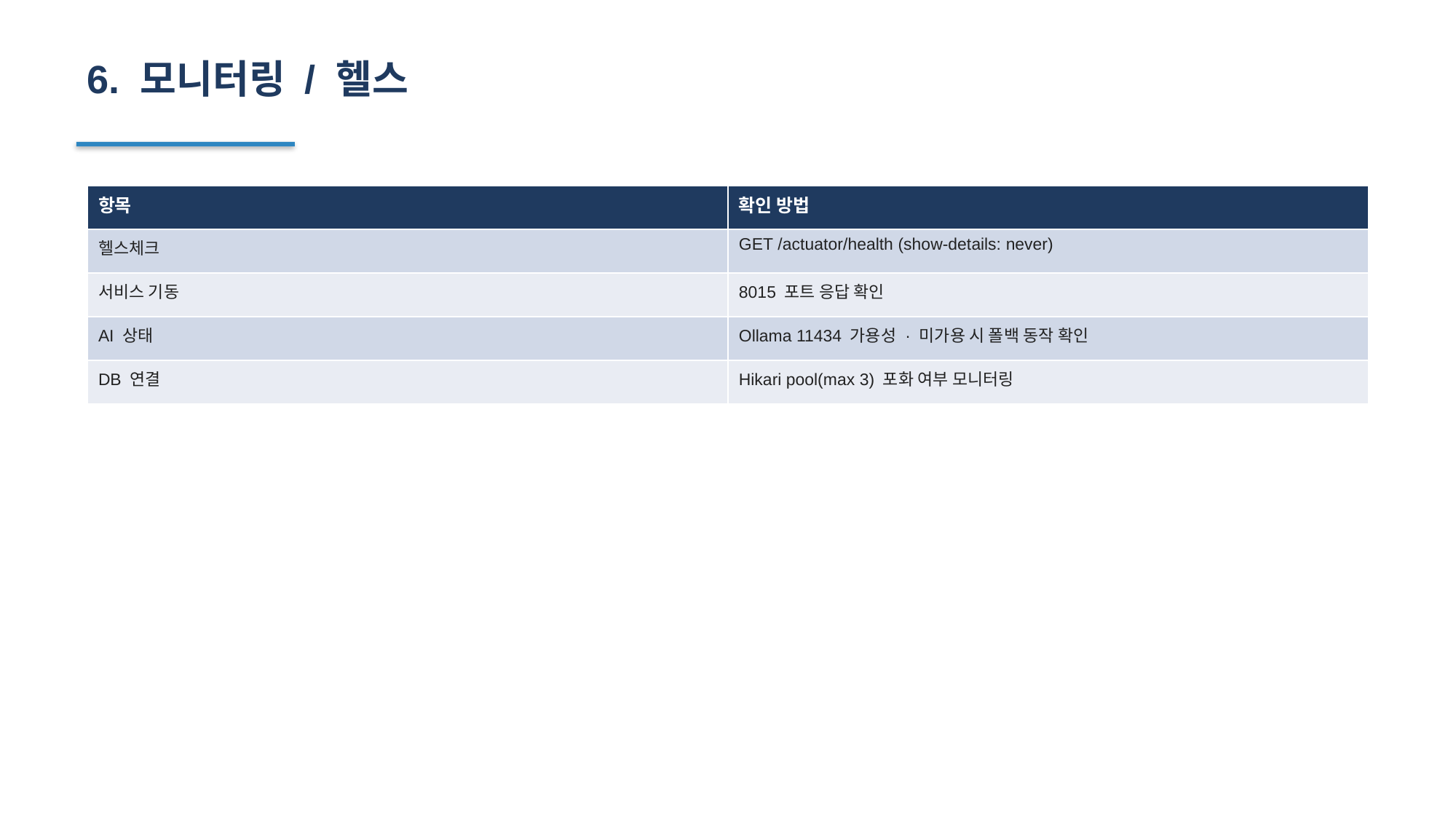

6. 모니터링 / 헬스

| 항목 | 확인 방법 |
| --- | --- |
| 헬스체크 | GET /actuator/health (show-details: never) |
| 서비스 기동 | 8015 포트 응답 확인 |
| AI 상태 | Ollama 11434 가용성 · 미가용 시 폴백 동작 확인 |
| DB 연결 | Hikari pool(max 3) 포화 여부 모니터링 |